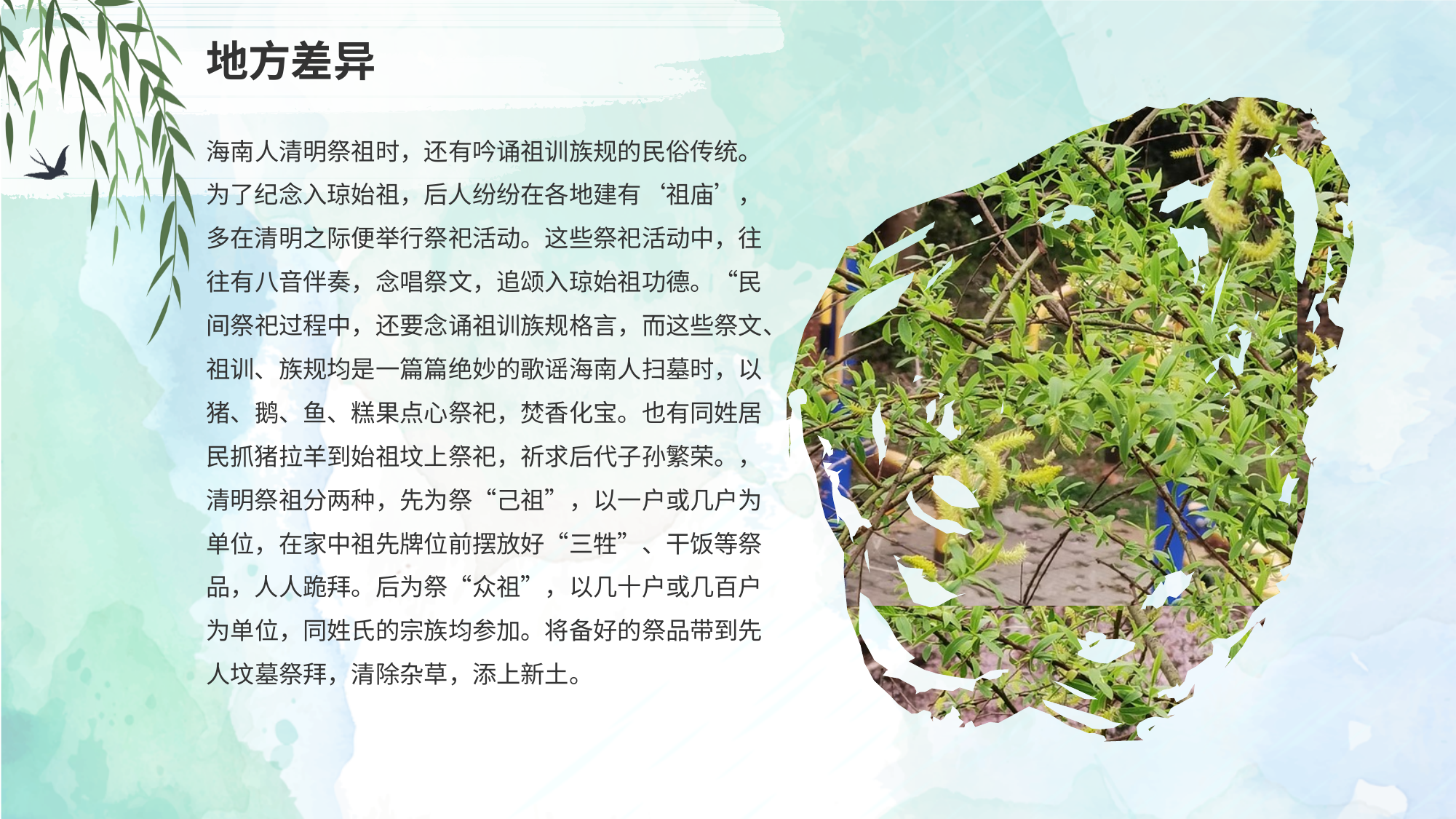

地方差异

海南人清明祭祖时，还有吟诵祖训族规的民俗传统。为了纪念入琼始祖，后人纷纷在各地建有‘祖庙’，多在清明之际便举行祭祀活动。这些祭祀活动中，往往有八音伴奏，念唱祭文，追颂入琼始祖功德。“民间祭祀过程中，还要念诵祖训族规格言，而这些祭文、祖训、族规均是一篇篇绝妙的歌谣海南人扫墓时，以猪、鹅、鱼、糕果点心祭祀，焚香化宝。也有同姓居民抓猪拉羊到始祖坟上祭祀，祈求后代子孙繁荣。，清明祭祖分两种，先为祭“己祖”，以一户或几户为单位，在家中祖先牌位前摆放好“三牲”、干饭等祭品，人人跪拜。后为祭“众祖”，以几十户或几百户为单位，同姓氏的宗族均参加。将备好的祭品带到先人坟墓祭拜，清除杂草，添上新土。